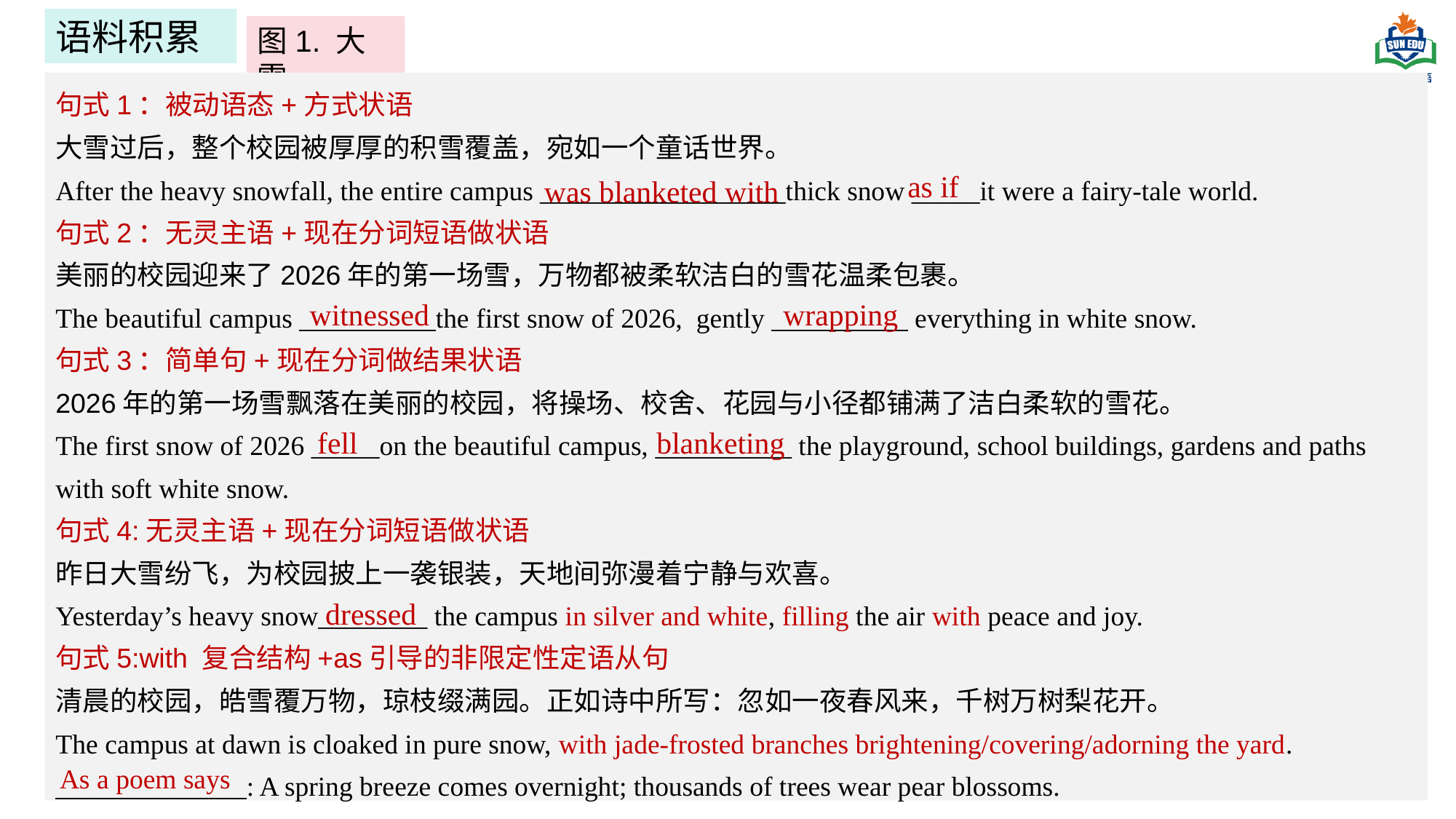

语料积累
图1. 大雪
句式1：被动语态+方式状语
大雪过后，整个校园被厚厚的积雪覆盖，宛如一个童话世界。
After the heavy snowfall, the entire campus __________________thick snow _____it were a fairy-tale world.
句式2：无灵主语+现在分词短语做状语
美丽的校园迎来了2026年的第一场雪，万物都被柔软洁白的雪花温柔包裹。
The beautiful campus __________the first snow of 2026,  gently __________ everything in white snow.
句式3：简单句+现在分词做结果状语
2026年的第一场雪飘落在美丽的校园，将操场、校舍、花园与小径都铺满了洁白柔软的雪花。
The first snow of 2026 _____on the beautiful campus, __________ the playground, school buildings, gardens and paths with soft white snow.
句式4:无灵主语+现在分词短语做状语
昨日大雪纷飞，为校园披上一袭银装，天地间弥漫着宁静与欢喜。
Yesterday’s heavy snow________ the campus in silver and white, filling the air with peace and joy.
句式5:with 复合结构+as引导的非限定性定语从句
清晨的校园，皓雪覆万物，琼枝缀满园。正如诗中所写：忽如一夜春风来，千树万树梨花开。
The campus at dawn is cloaked in pure snow, with jade-frosted branches brightening/covering/adorning the yard.
______________: A spring breeze comes overnight; thousands of trees wear pear blossoms.
as if
 was blanketed with
witnessed
wrapping
 fell
blanketing
dressed
As a poem says